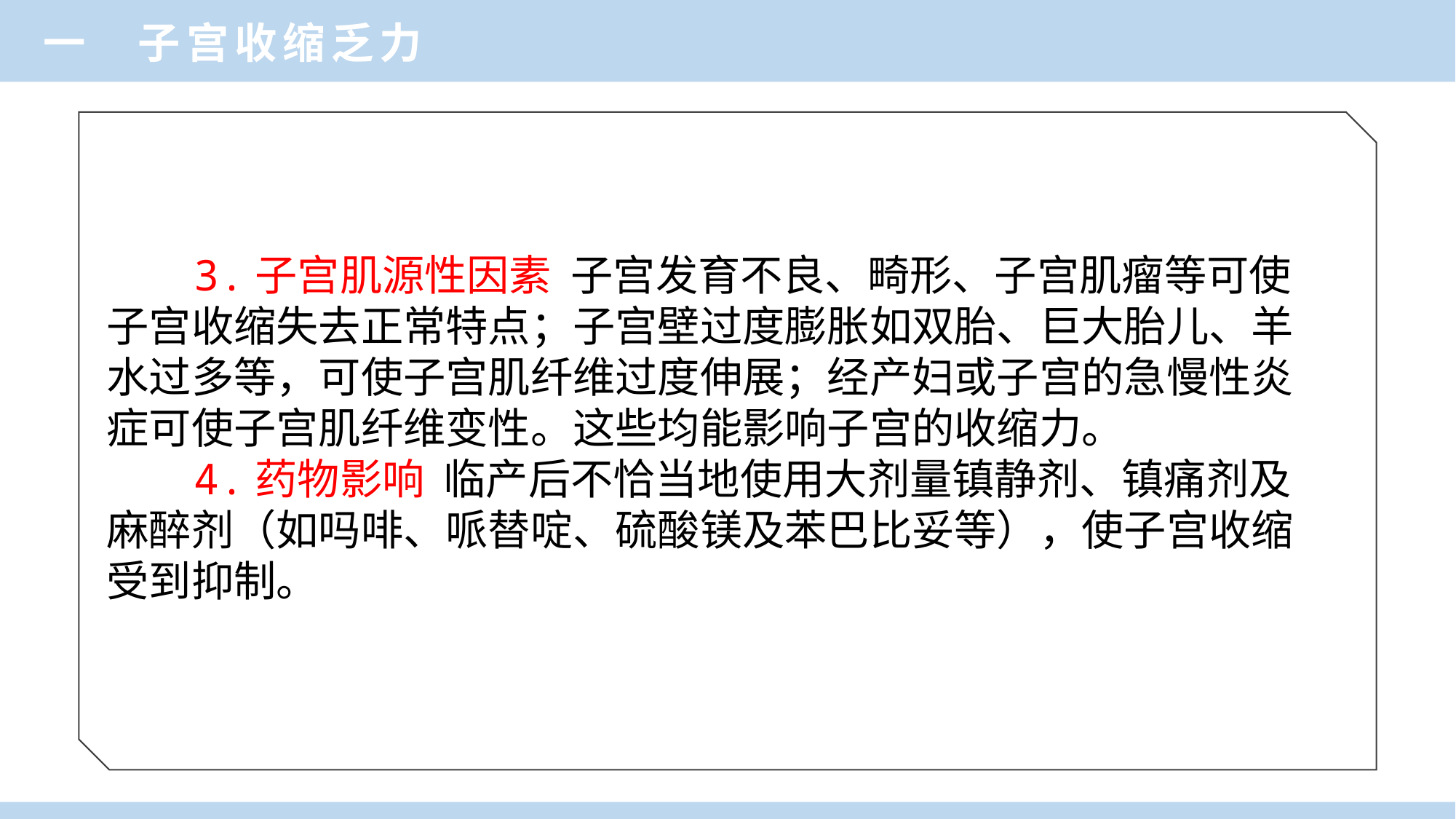

一   子宫收缩乏力

  3.子宫肌源性因素  子宫发育不良、畸形、子宫肌瘤等可使子宫收缩失去正常特点；子宫壁过度膨胀如双胎、巨大胎儿、羊水过多等，可使子宫肌纤维过度伸展；经产妇或子宫的急慢性炎症可使子宫肌纤维变性。这些均能影响子宫的收缩力。
  4.药物影响  临产后不恰当地使用大剂量镇静剂、镇痛剂及麻醉剂（如吗啡、哌替啶、硫酸镁及苯巴比妥等），使子宫收缩受到抑制。